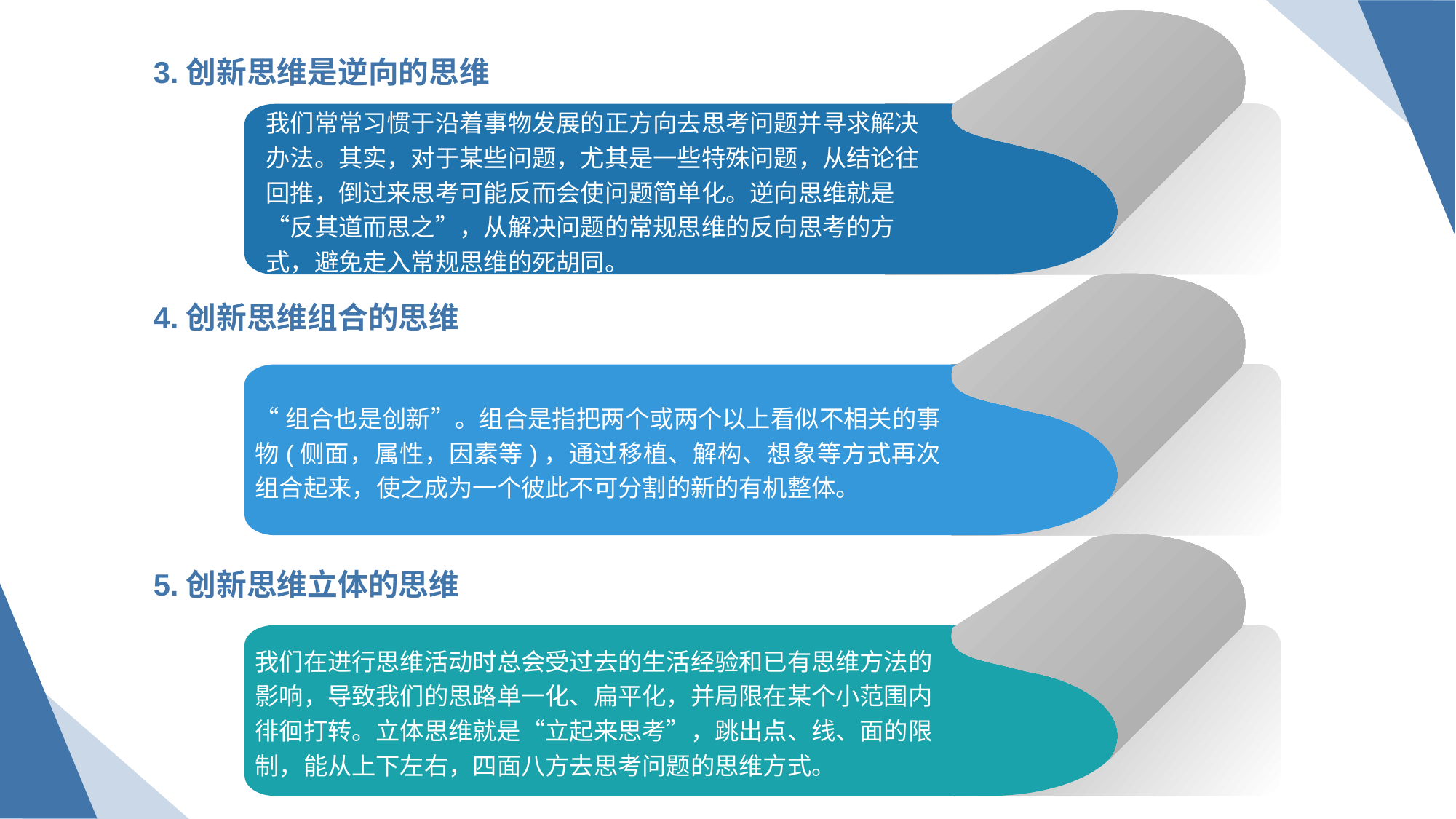

3.创新思维是逆向的思维

我们常常习惯于沿着事物发展的正方向去思考问题并寻求解决办法。其实，对于某些问题，尤其是一些特殊问题，从结论往回推，倒过来思考可能反而会使问题简单化。逆向思维就是“反其道而思之”，从解决问题的常规思维的反向思考的方式，避免走入常规思维的死胡同。

  4.创新思维组合的思维

“组合也是创新”。组合是指把两个或两个以上看似不相关的事物(侧面，属性，因素等)，通过移植、解构、想象等方式再次组合起来，使之成为一个彼此不可分割的新的有机整体。

  5.创新思维立体的思维

我们在进行思维活动时总会受过去的生活经验和已有思维方法的影响，导致我们的思路单一化、扁平化，并局限在某个小范围内徘徊打转。立体思维就是“立起来思考”，跳出点、线、面的限制，能从上下左右，四面八方去思考问题的思维方式。